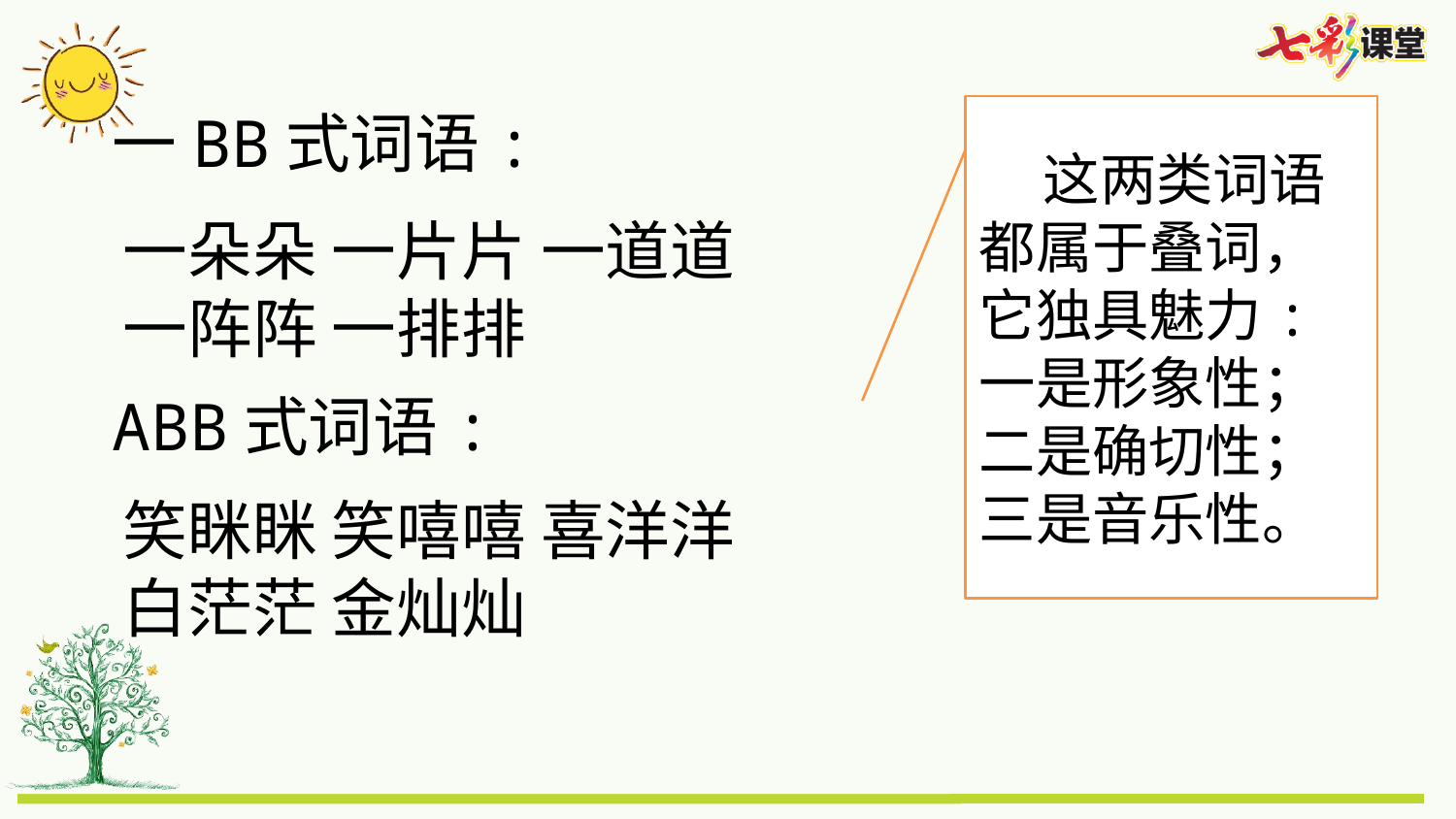

一BB式词语:
    这两类词语都属于叠词，它独具魅力:一是形象性；二是确切性；三是音乐性。
一朵朵 一片片 一道道
一阵阵 一排排
ABB式词语:
笑眯眯 笑嘻嘻 喜洋洋
白茫茫 金灿灿